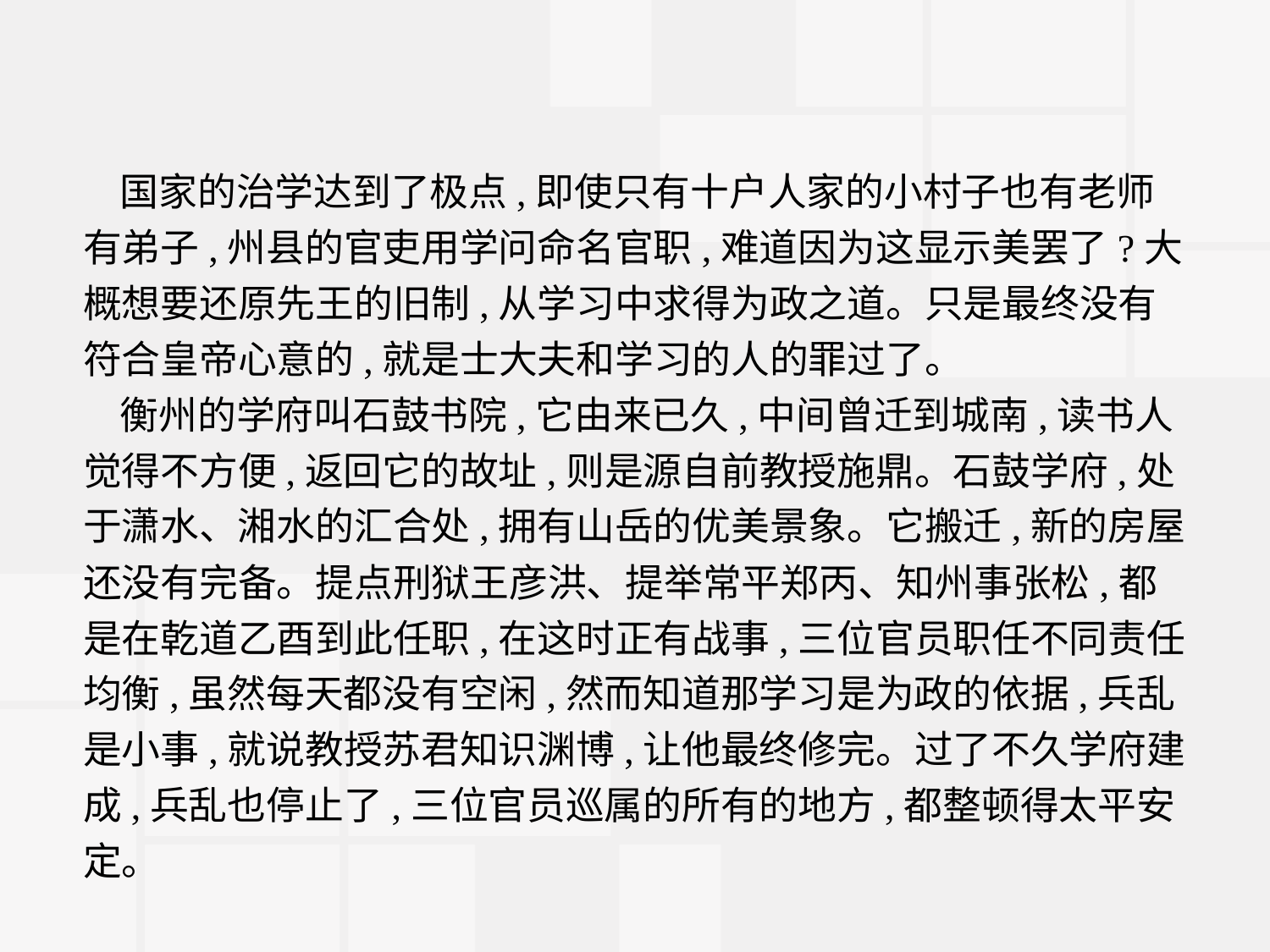

国家的治学达到了极点,即使只有十户人家的小村子也有老师有弟子,州县的官吏用学问命名官职,难道因为这显示美罢了?大概想要还原先王的旧制,从学习中求得为政之道。只是最终没有符合皇帝心意的,就是士大夫和学习的人的罪过了。
衡州的学府叫石鼓书院,它由来已久,中间曾迁到城南,读书人觉得不方便,返回它的故址,则是源自前教授施鼎。石鼓学府,处于潇水、湘水的汇合处,拥有山岳的优美景象。它搬迁,新的房屋还没有完备。提点刑狱王彦洪、提举常平郑丙、知州事张松,都是在乾道乙酉到此任职,在这时正有战事,三位官员职任不同责任均衡,虽然每天都没有空闲,然而知道那学习是为政的依据,兵乱是小事,就说教授苏君知识渊博,让他最终修完。过了不久学府建成,兵乱也停止了,三位官员巡属的所有的地方,都整顿得太平安定。